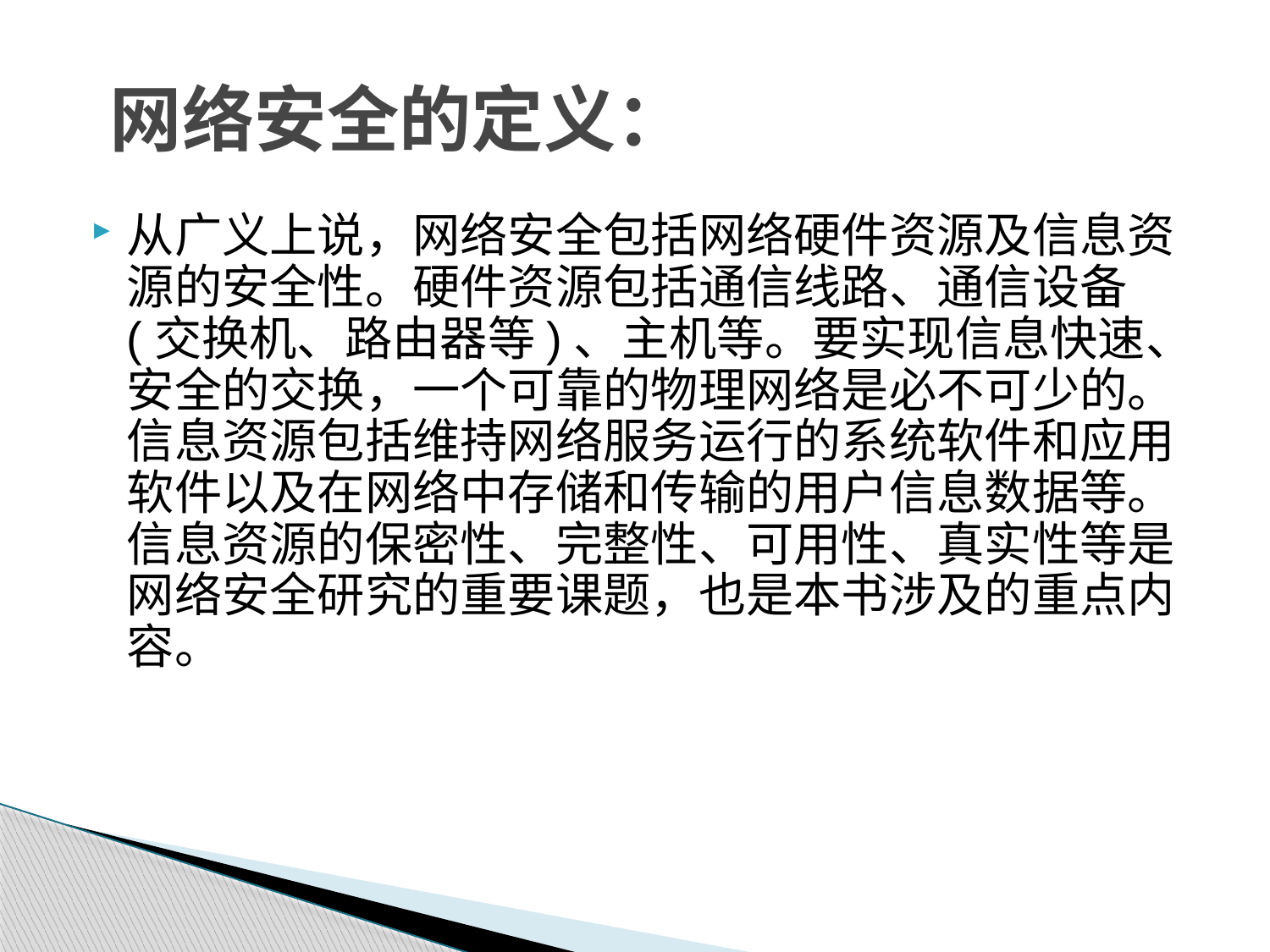

# 网络安全的定义：
从广义上说，网络安全包括网络硬件资源及信息资源的安全性。硬件资源包括通信线路、通信设备(交换机、路由器等)、主机等。要实现信息快速、安全的交换，一个可靠的物理网络是必不可少的。信息资源包括维持网络服务运行的系统软件和应用软件以及在网络中存储和传输的用户信息数据等。信息资源的保密性、完整性、可用性、真实性等是网络安全研究的重要课题，也是本书涉及的重点内容。